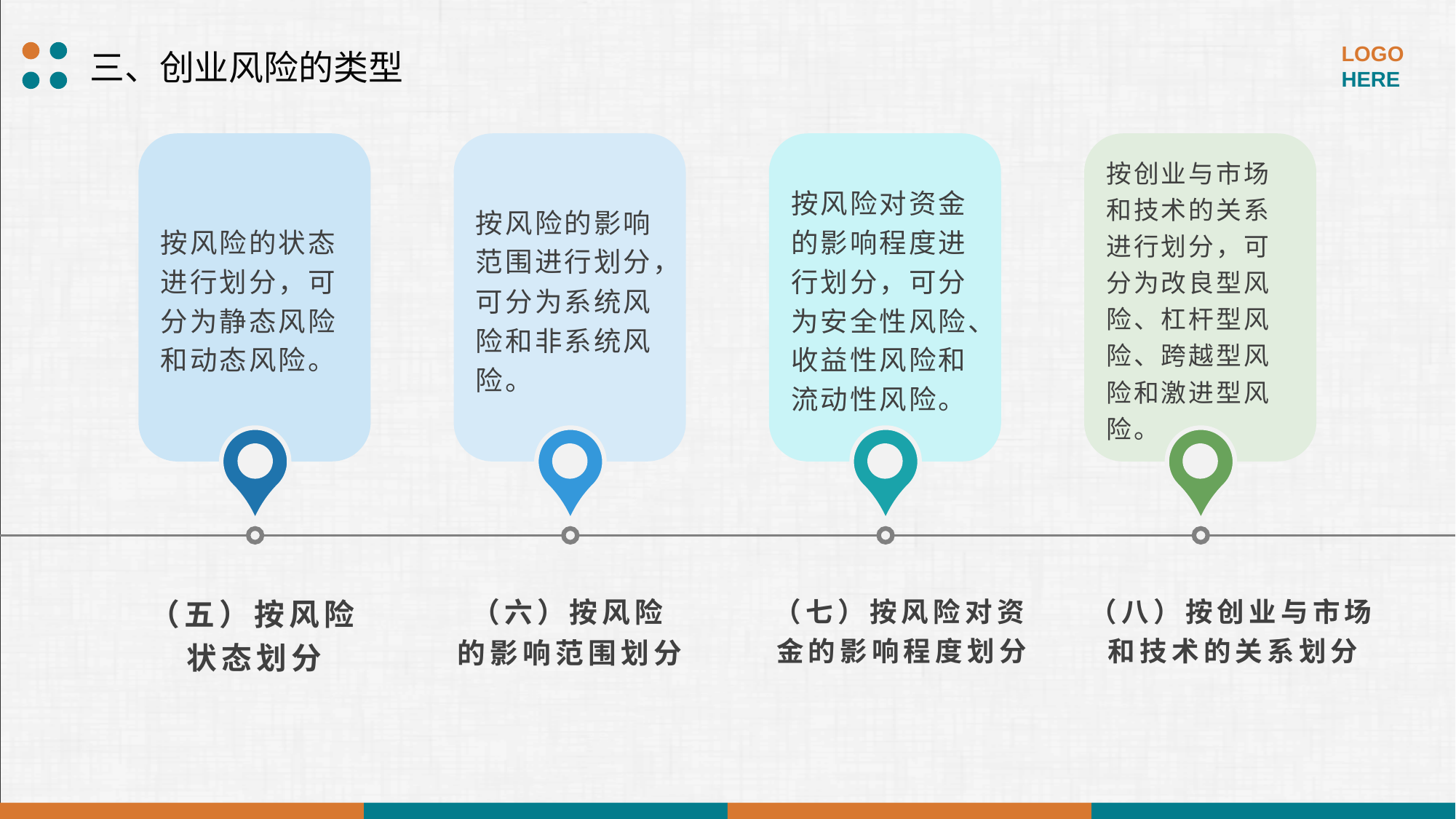

三、创业风险的类型
按风险的状态进行划分，可分为静态风险和动态风险。
按风险的影响范围进行划分，可分为系统风险和非系统风险。
按风险对资金的影响程度进行划分，可分为安全性风险、收益性风险和流动性风险。
按创业与市场和技术的关系进行划分，可分为改良型风险、杠杆型风险、跨越型风
险和激进型风险。

（七）按风险对资金的影响程度划分
（八）按创业与市场和技术的关系划分
（五）按风险状态划分
（六）按风险的影响范围划分